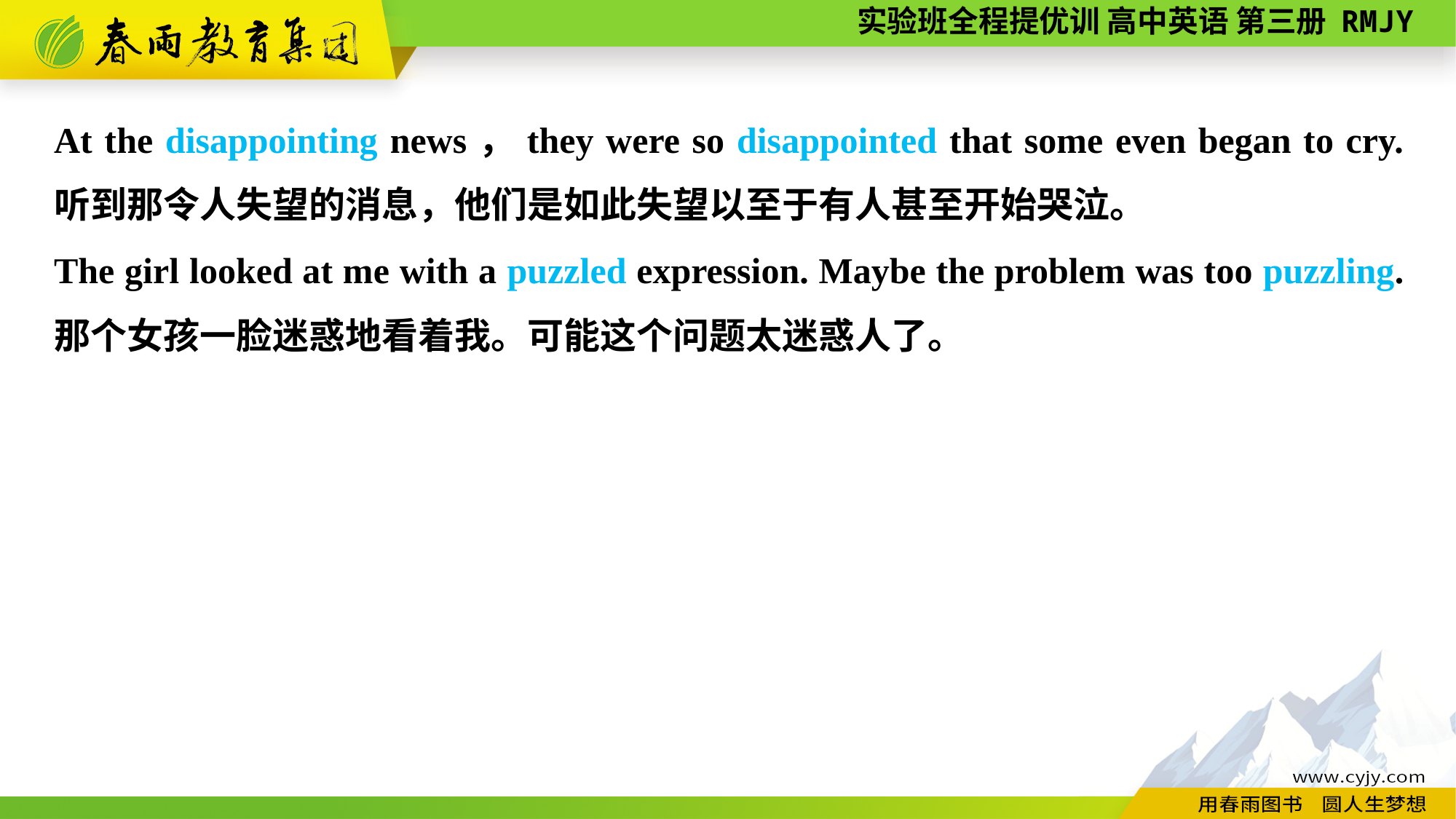

At the disappointing news，they were so disappointed that some even began to cry. 听到那令人失望的消息，他们是如此失望以至于有人甚至开始哭泣。
The girl looked at me with a puzzled expression. Maybe the problem was too puzzling. 那个女孩一脸迷惑地看着我。可能这个问题太迷惑人了。